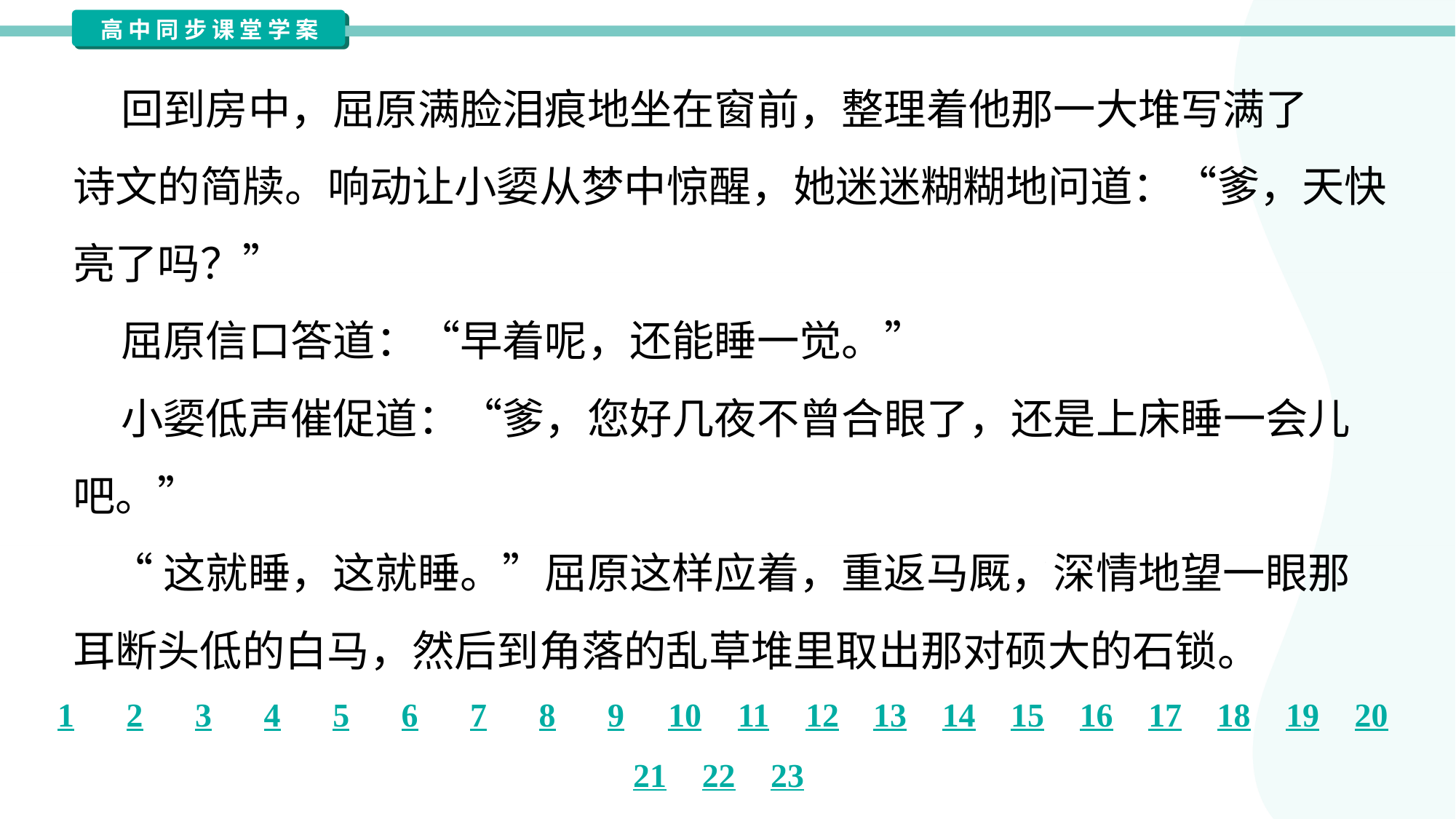

回到房中，屈原满脸泪痕地坐在窗前，整理着他那一大堆写满了
诗文的简牍。响动让小媭从梦中惊醒，她迷迷糊糊地问道：“爹，天快
亮了吗？”
    屈原信口答道：“早着呢，还能睡一觉。”
    小媭低声催促道：“爹，您好几夜不曾合眼了，还是上床睡一会儿
吧。”
    “这就睡，这就睡。”屈原这样应着，重返马厩，深情地望一眼那
耳断头低的白马，然后到角落的乱草堆里取出那对硕大的石锁。